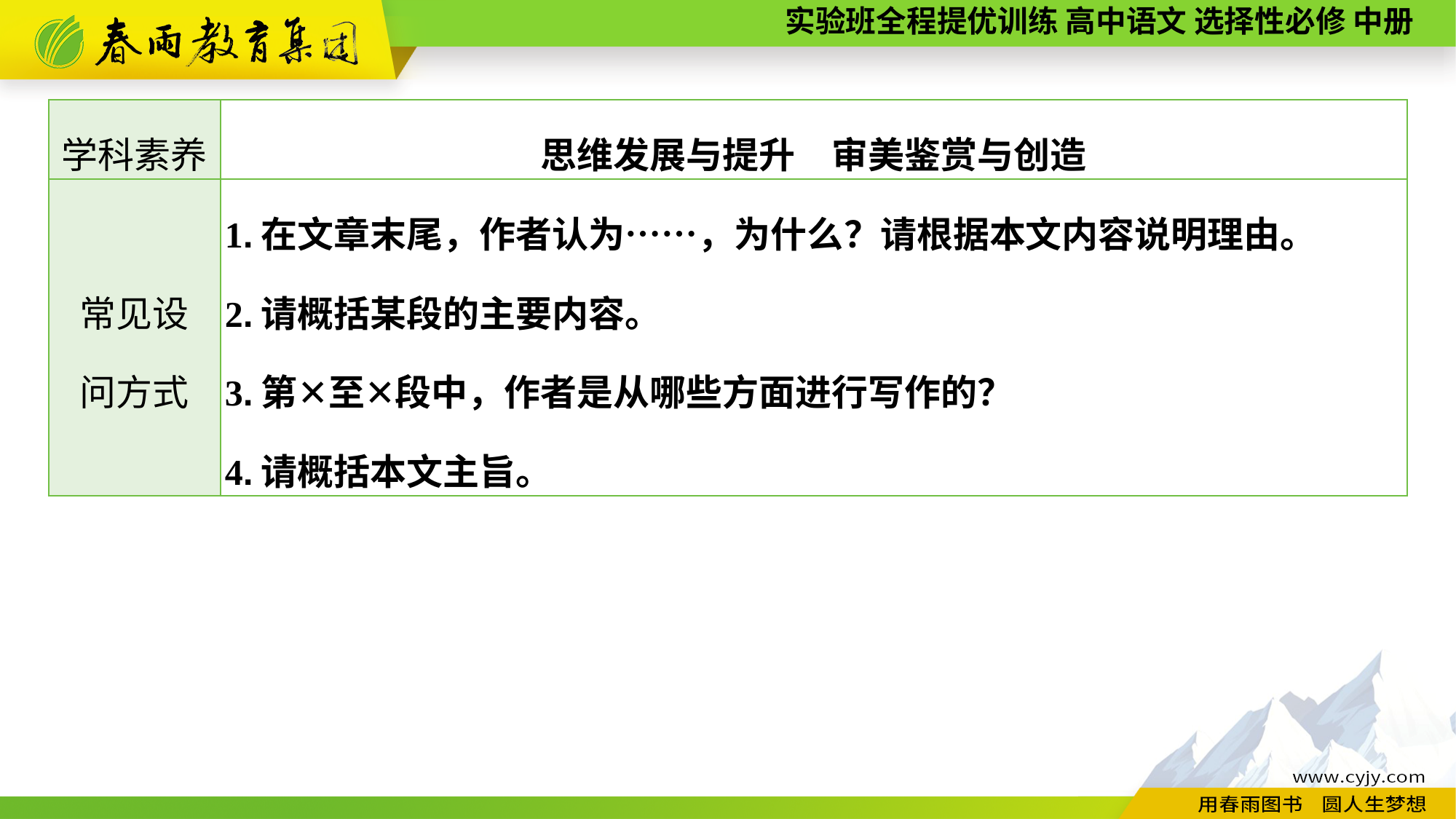

| 学科素养 | 思维发展与提升　审美鉴赏与创造 |
| --- | --- |
| 常见设 问方式 | 1.在文章末尾，作者认为……，为什么？请根据本文内容说明理由。 2.请概括某段的主要内容。 3.第✕至✕段中，作者是从哪些方面进行写作的？ 4.请概括本文主旨。 |